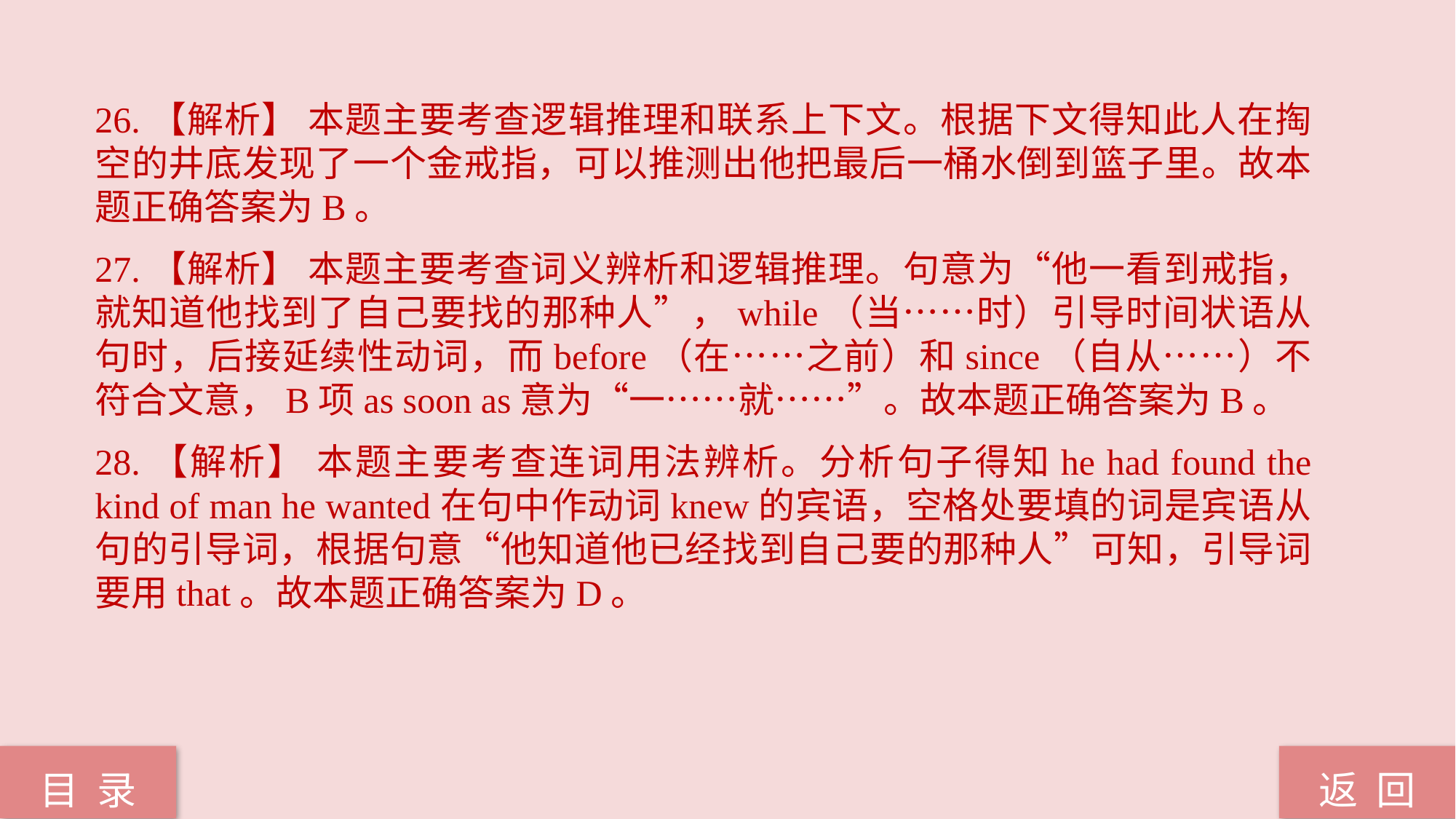

26.【解析】 本题主要考查逻辑推理和联系上下文。根据下文得知此人在掏空的井底发现了一个金戒指，可以推测出他把最后一桶水倒到篮子里。故本题正确答案为B。
27.【解析】 本题主要考查词义辨析和逻辑推理。句意为“他一看到戒指，就知道他找到了自己要找的那种人”，while（当……时）引导时间状语从句时，后接延续性动词，而before（在……之前）和since（自从……）不符合文意，B项as soon as意为“一……就……”。故本题正确答案为B。
28.【解析】 本题主要考查连词用法辨析。分析句子得知he had found the kind of man he wanted在句中作动词knew的宾语，空格处要填的词是宾语从句的引导词，根据句意“他知道他已经找到自己要的那种人”可知，引导词要用that。故本题正确答案为D。
返  回